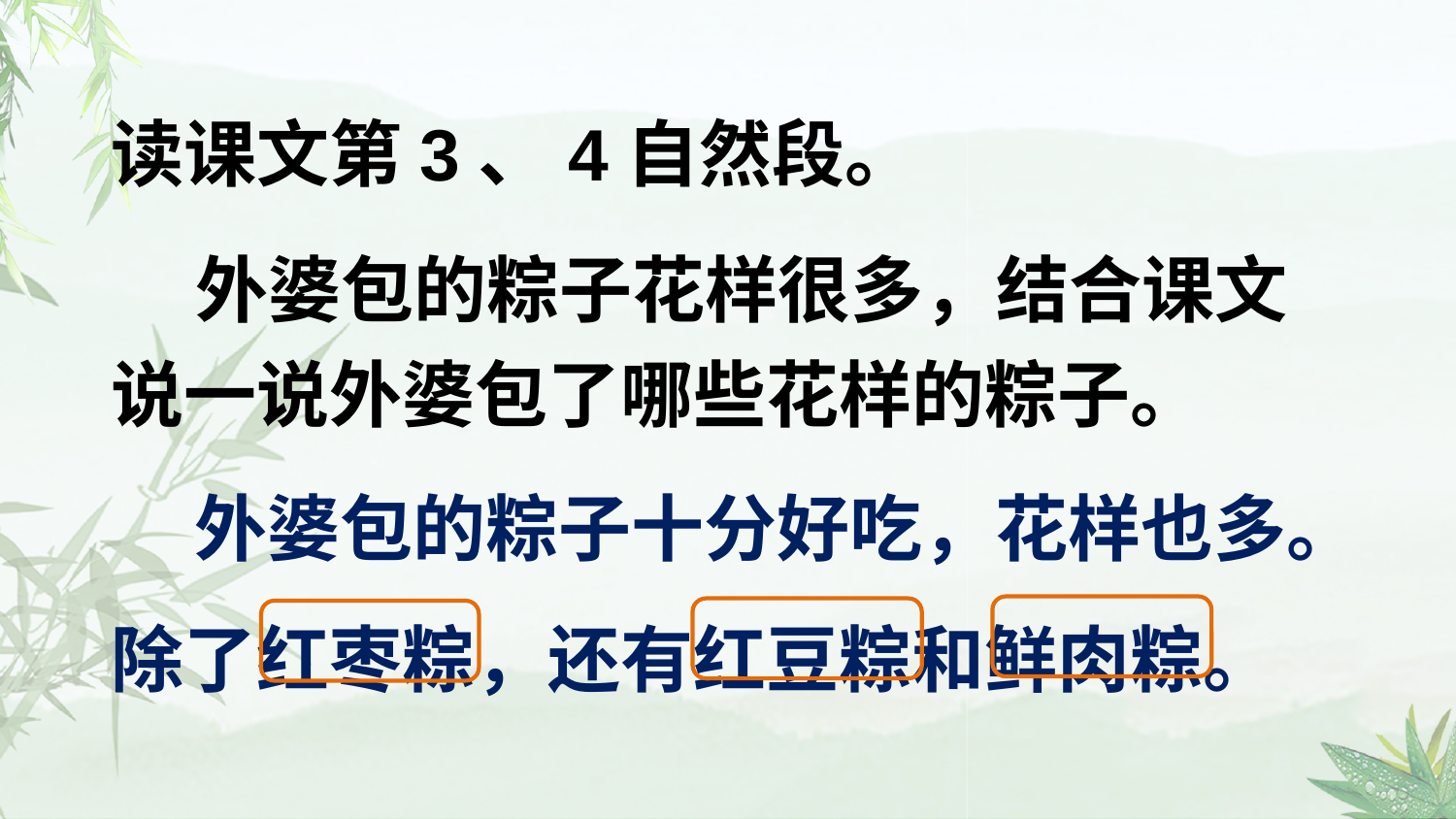

读课文第3、4自然段。
    外婆包的粽子花样很多，结合课文说一说外婆包了哪些花样的粽子。
    外婆包的粽子十分好吃，花样也多。除了红枣粽，还有红豆粽和鲜肉粽。